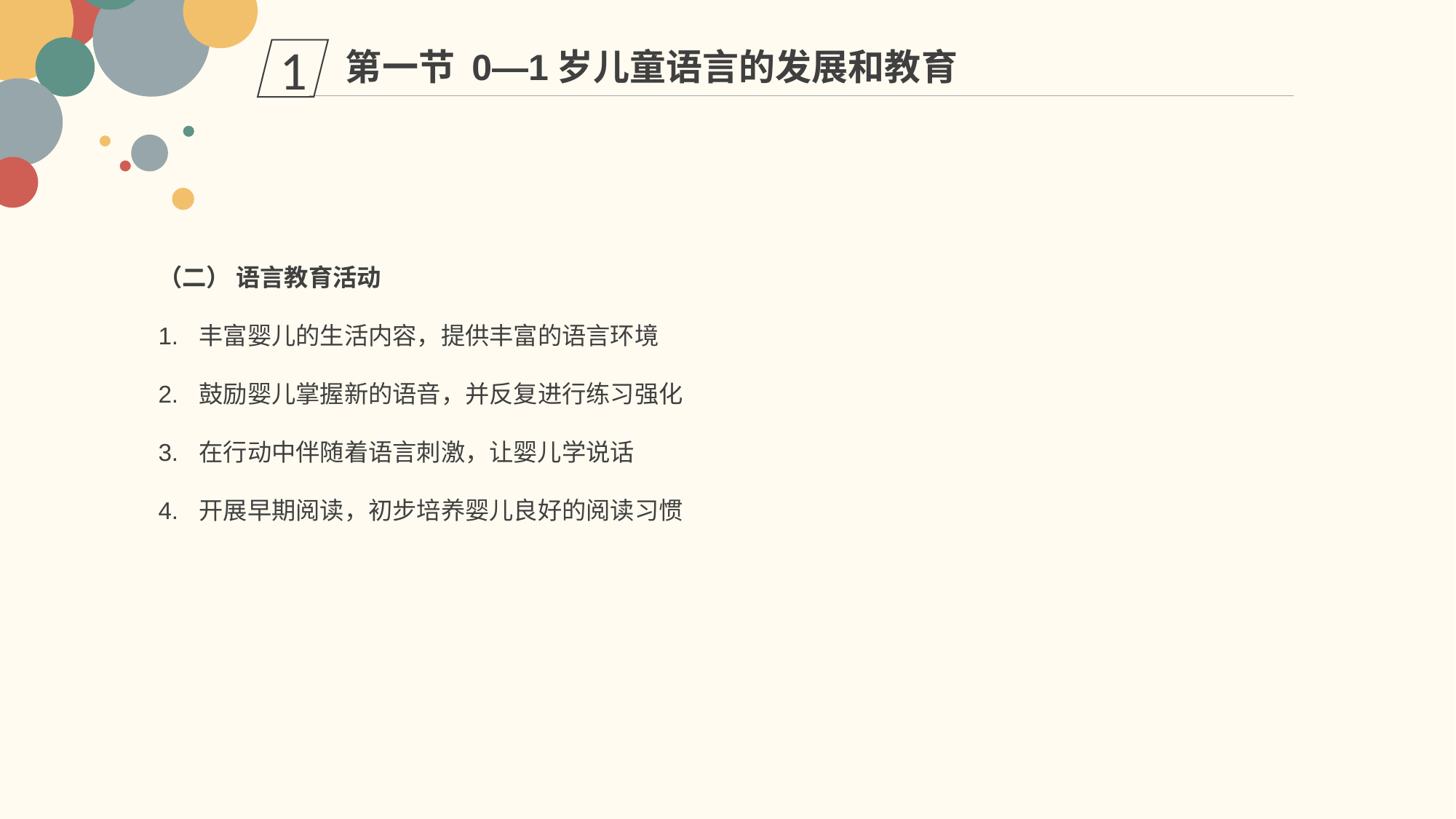

第一节 0—1岁儿童语言的发展和教育
1
（二） 语言教育活动
丰富婴儿的生活内容，提供丰富的语言环境
鼓励婴儿掌握新的语音，并反复进行练习强化
在行动中伴随着语言刺激，让婴儿学说话
开展早期阅读，初步培养婴儿良好的阅读习惯